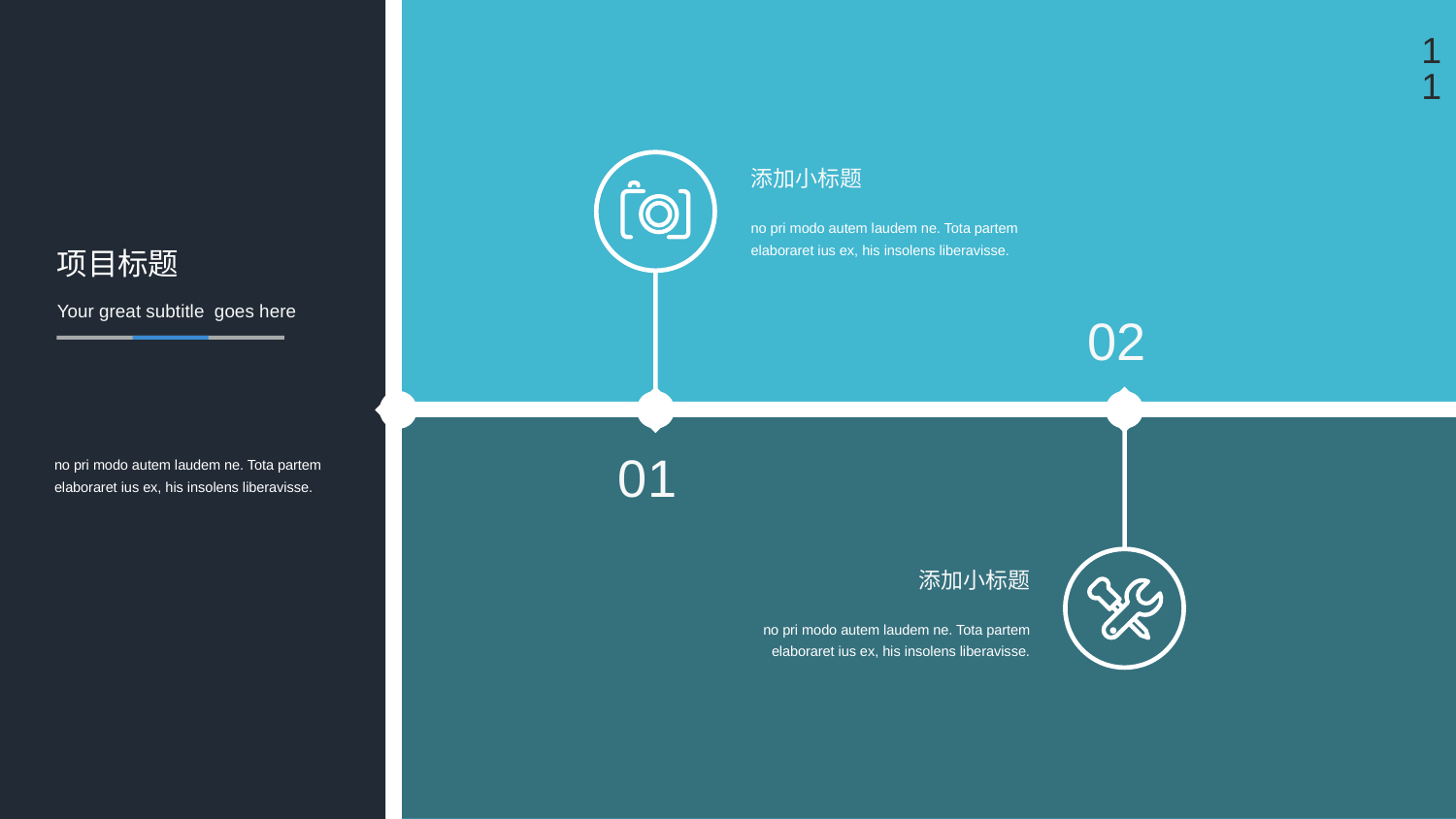

11

添加小标题
no pri modo autem laudem ne. Tota partem elaboraret ius ex, his insolens liberavisse.
项目标题
Your great subtitle  goes here

02

no pri modo autem laudem ne. Tota partem elaboraret ius ex, his insolens liberavisse.
01

添加小标题
no pri modo autem laudem ne. Tota partem elaboraret ius ex, his insolens liberavisse.